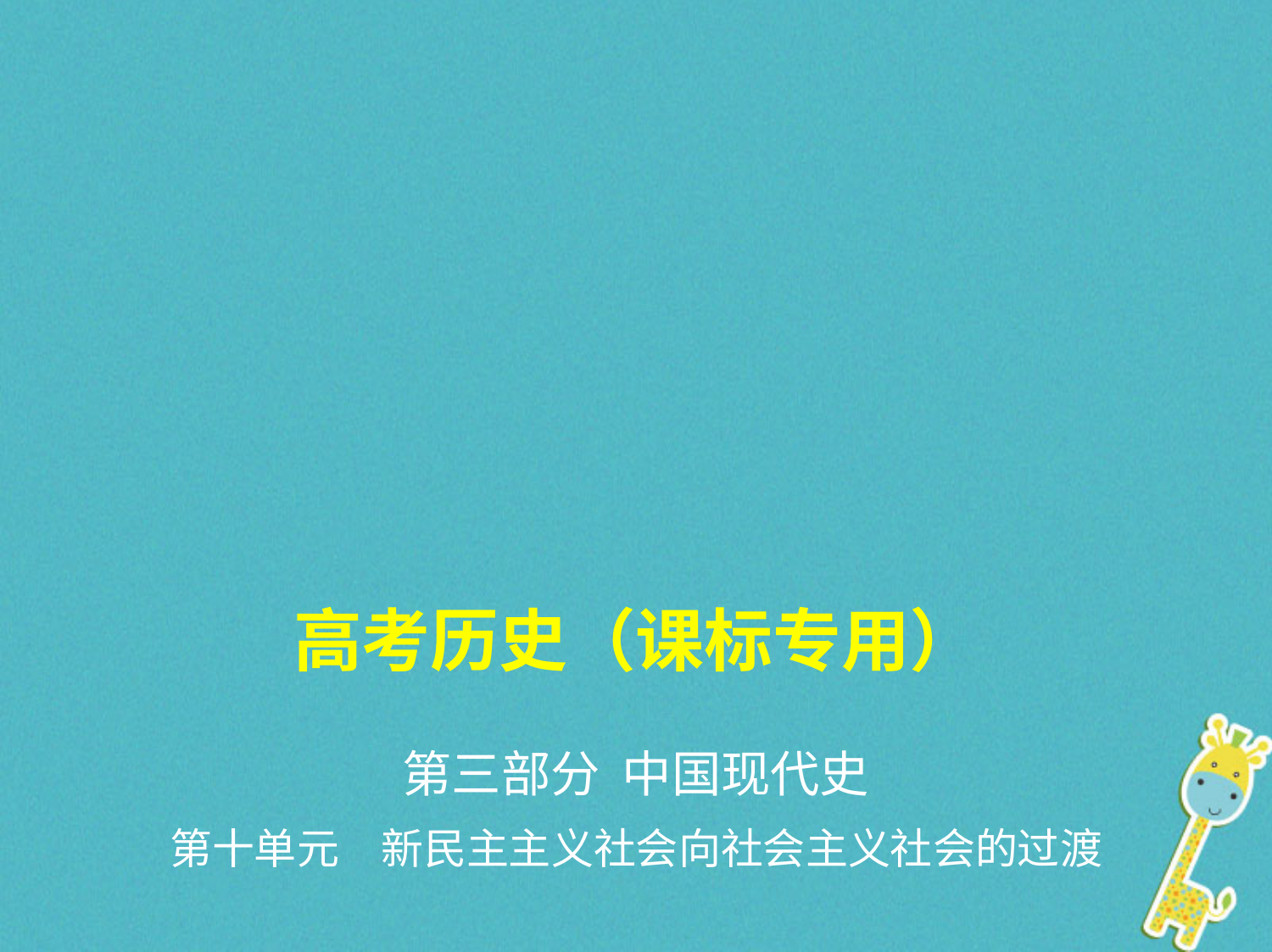

高考历史（课标专用）
第三部分  中国现代史
第十单元　新民主主义社会向社会主义社会的过渡